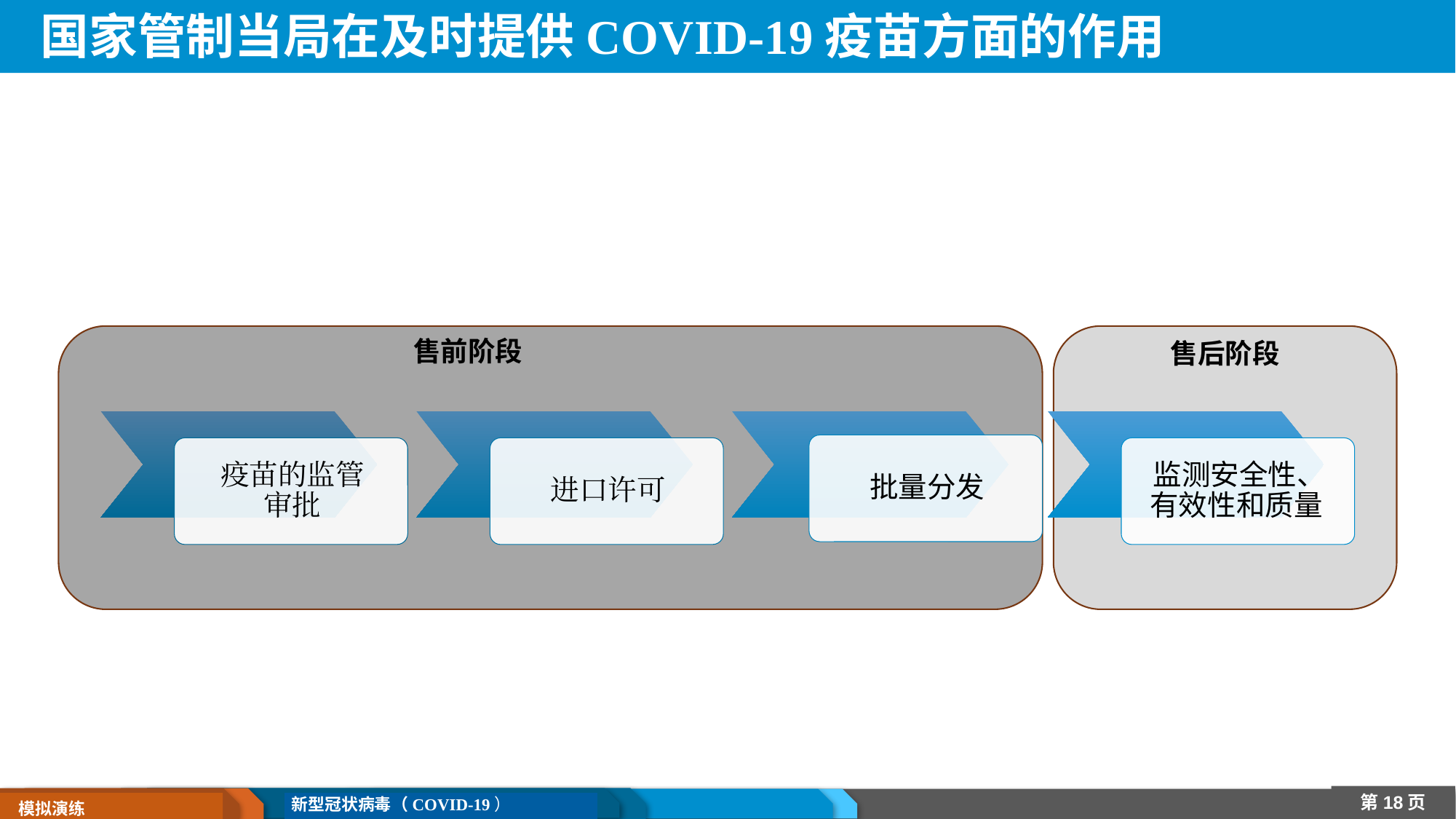

# 国家管制当局在及时提供COVID-19疫苗方面的作用
疫苗的监管
审批
进口许可
批量分发
监测安全性、有效性和质量

售前阶段
售后阶段
第18页
新型冠状病毒（COVID-19）
  模拟演练